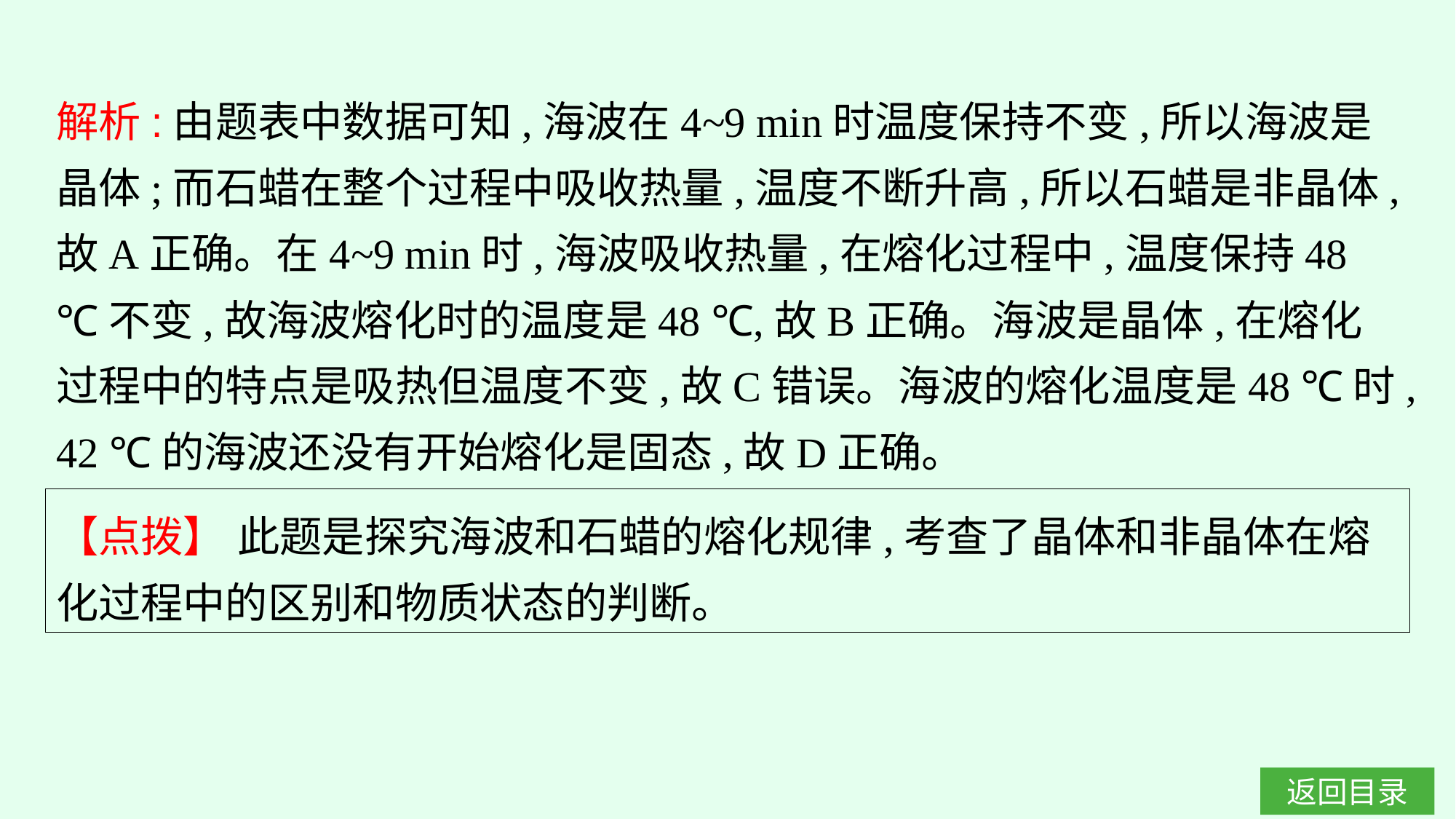

解析:由题表中数据可知,海波在4~9 min时温度保持不变,所以海波是晶体;而石蜡在整个过程中吸收热量,温度不断升高,所以石蜡是非晶体,故A正确。在4~9 min时,海波吸收热量,在熔化过程中,温度保持48 ℃不变,故海波熔化时的温度是48 ℃,故B正确。海波是晶体,在熔化过程中的特点是吸热但温度不变,故C错误。海波的熔化温度是48 ℃时,42 ℃的海波还没有开始熔化是固态,故D正确。
【点拨】 此题是探究海波和石蜡的熔化规律,考查了晶体和非晶体在熔化过程中的区别和物质状态的判断。